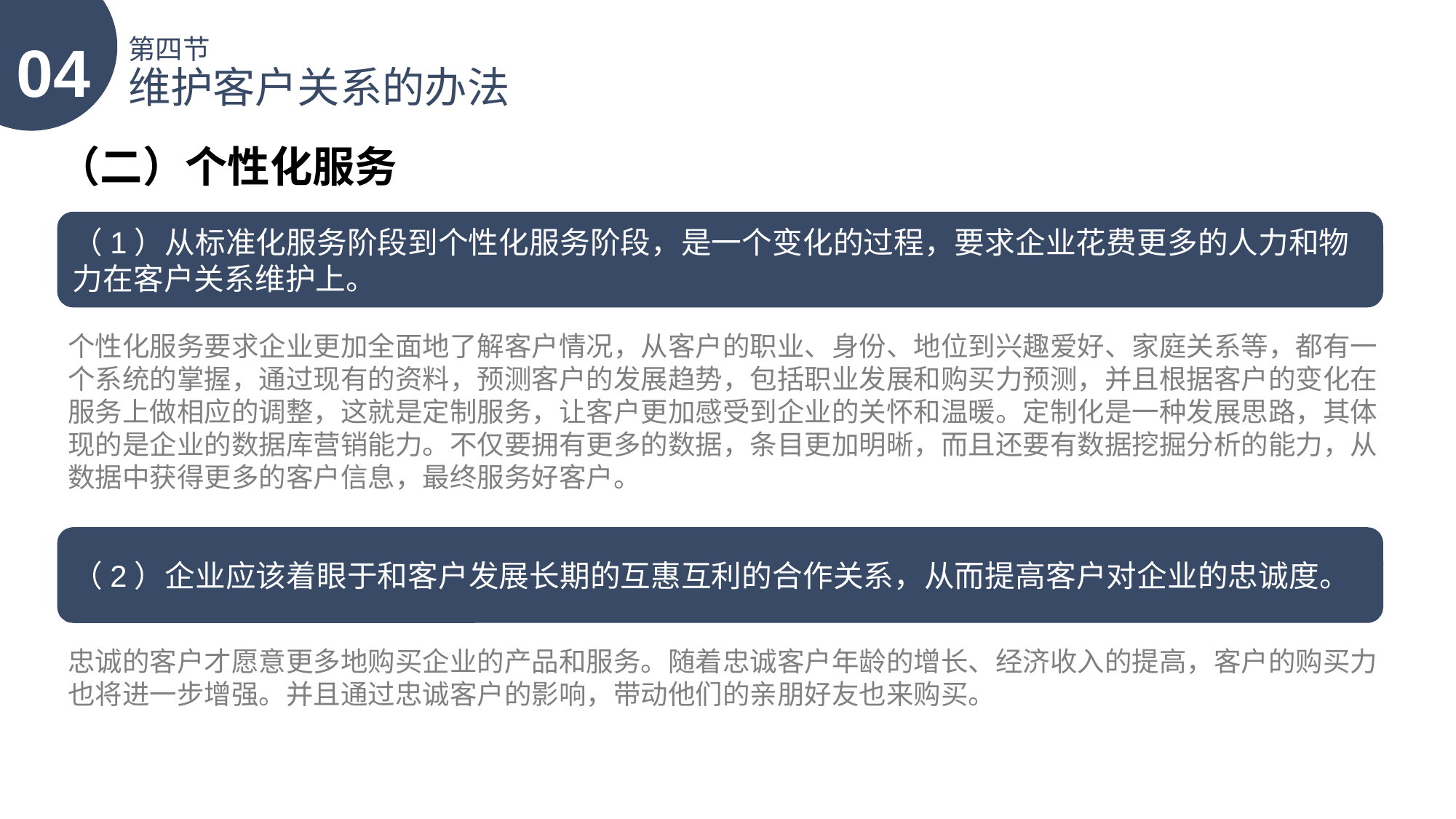

04
第四节
维护客户关系的办法
（二）个性化服务
（1）从标准化服务阶段到个性化服务阶段，是一个变化的过程，要求企业花费更多的人力和物力在客户关系维护上。
个性化服务要求企业更加全面地了解客户情况，从客户的职业、身份、地位到兴趣爱好、家庭关系等，都有一个系统的掌握，通过现有的资料，预测客户的发展趋势，包括职业发展和购买力预测，并且根据客户的变化在服务上做相应的调整，这就是定制服务，让客户更加感受到企业的关怀和温暖。定制化是一种发展思路，其体现的是企业的数据库营销能力。不仅要拥有更多的数据，条目更加明晰，而且还要有数据挖掘分析的能力，从数据中获得更多的客户信息，最终服务好客户。
（2）企业应该着眼于和客户发展长期的互惠互利的合作关系，从而提高客户对企业的忠诚度。
忠诚的客户才愿意更多地购买企业的产品和服务。随着忠诚客户年龄的增长、经济收入的提高，客户的购买力也将进一步增强。并且通过忠诚客户的影响，带动他们的亲朋好友也来购买。